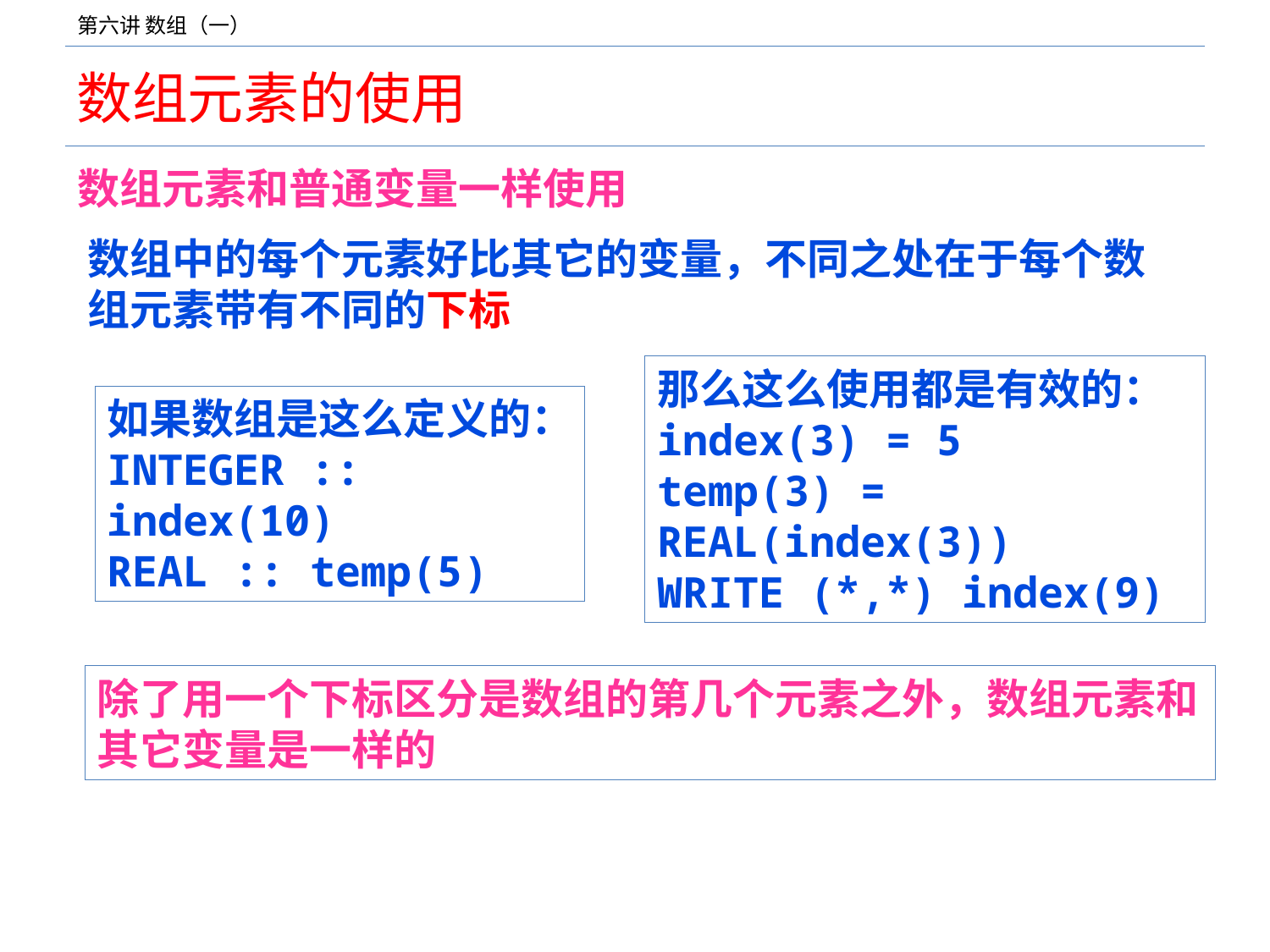

# 数组元素的使用
数组元素和普通变量一样使用
数组中的每个元素好比其它的变量，不同之处在于每个数组元素带有不同的下标
那么这么使用都是有效的：
index(3) = 5
temp(3) = REAL(index(3))
WRITE (*,*) index(9)
如果数组是这么定义的：
INTEGER :: index(10)
REAL :: temp(5)
除了用一个下标区分是数组的第几个元素之外，数组元素和其它变量是一样的